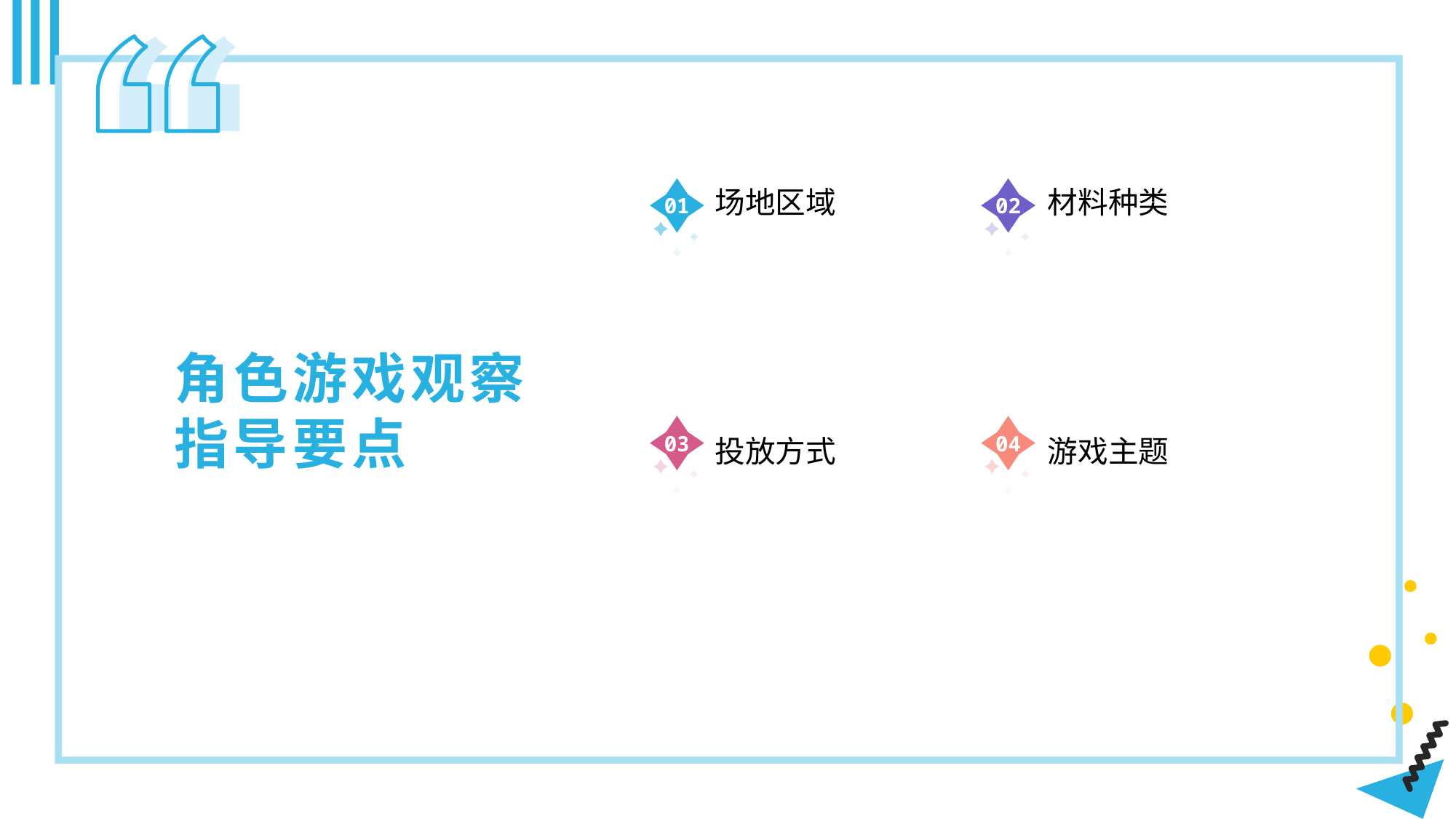

场地区域
材料种类
01
02

角色游戏观察指导要点
投放方式
游戏主题
03
04